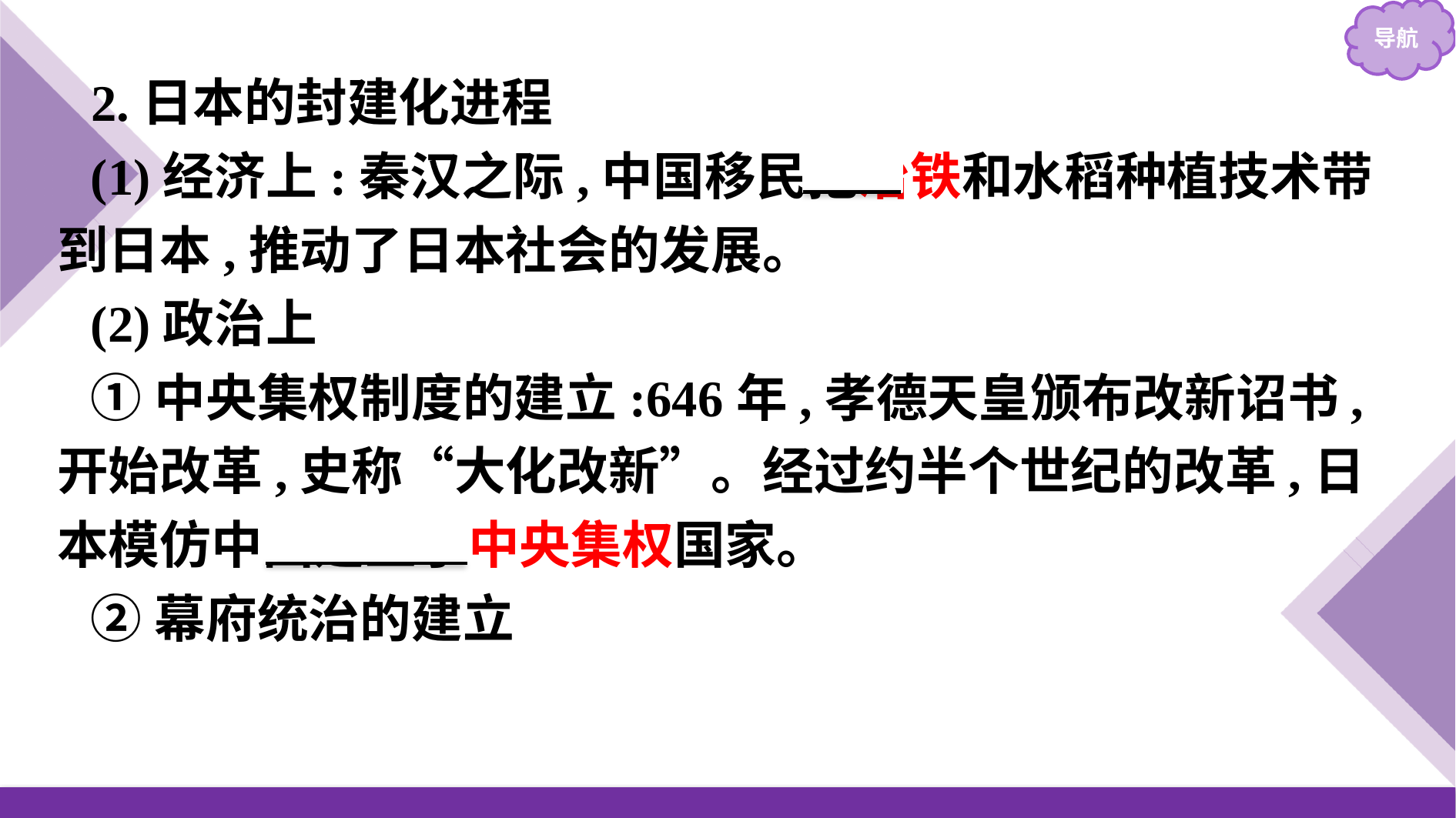

2.日本的封建化进程
(1)经济上:秦汉之际,中国移民把冶铁和水稻种植技术带到日本,推动了日本社会的发展。
(2)政治上
①中央集权制度的建立:646年,孝德天皇颁布改新诏书,开始改革,史称“大化改新”。经过约半个世纪的改革,日本模仿中国建立了中央集权国家。
②幕府统治的建立